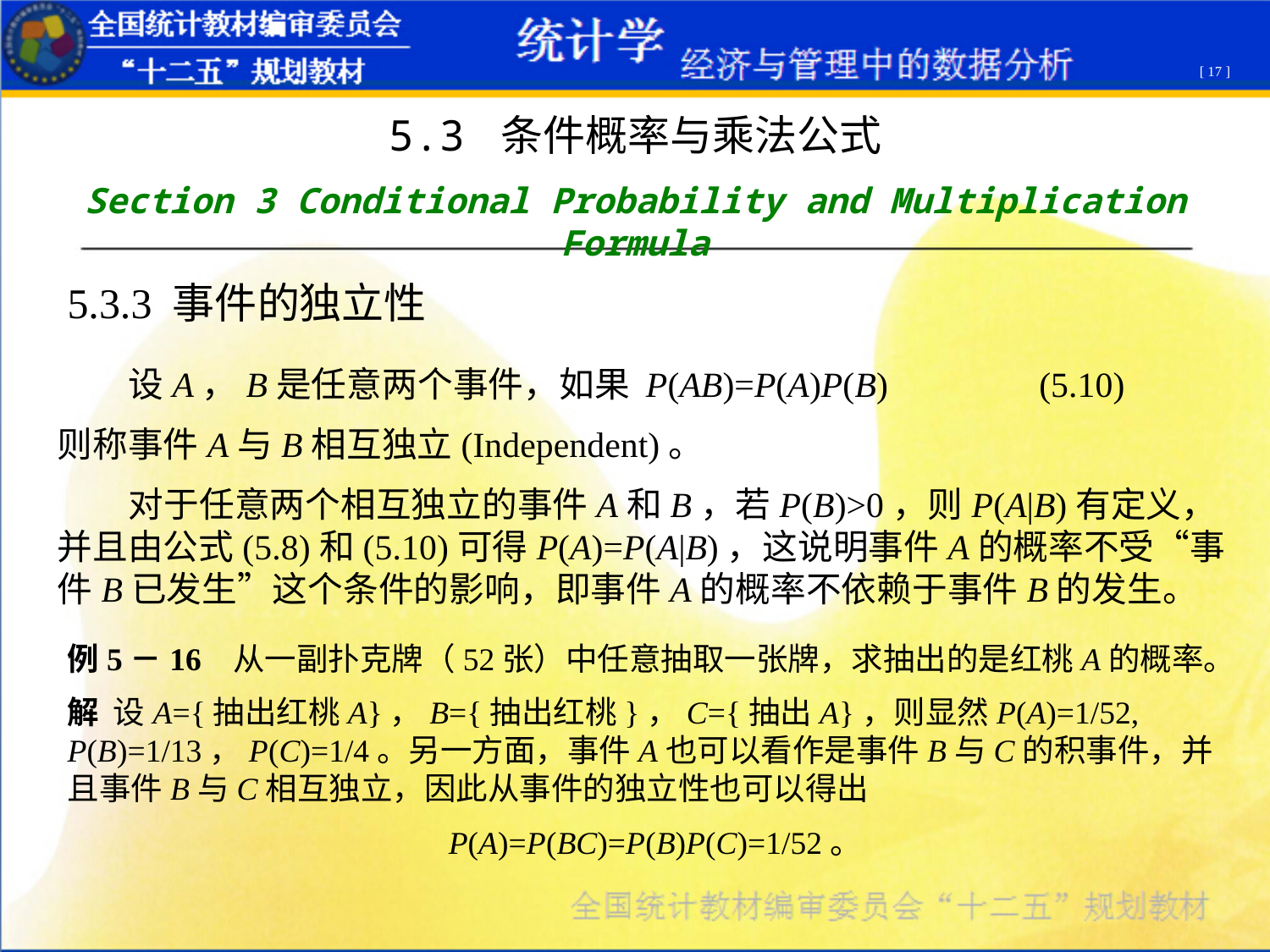

[ 17 ]
5.3 条件概率与乘法公式
Section 3 Conditional Probability and Multiplication Formula
5.3.3 事件的独立性
        设A，B是任意两个事件，如果 P(AB)=P(A)P(B)                 (5.10)
则称事件A与B相互独立(Independent)。
        对于任意两个相互独立的事件A和B，若P(B)>0，则P(A|B)有定义，并且由公式(5.8)和(5.10)可得P(A)=P(A|B)，这说明事件A的概率不受“事件B已发生”这个条件的影响，即事件A的概率不依赖于事件B的发生。
例5－16   从一副扑克牌（52张）中任意抽取一张牌，求抽出的是红桃A的概率。
解  设A={抽出红桃A}，B={抽出红桃}，C={抽出A}，则显然P(A)=1/52,  P(B)=1/13，P(C)=1/4。另一方面，事件A也可以看作是事件B与C的积事件，并且事件B与C相互独立，因此从事件的独立性也可以得出
P(A)=P(BC)=P(B)P(C)=1/52。